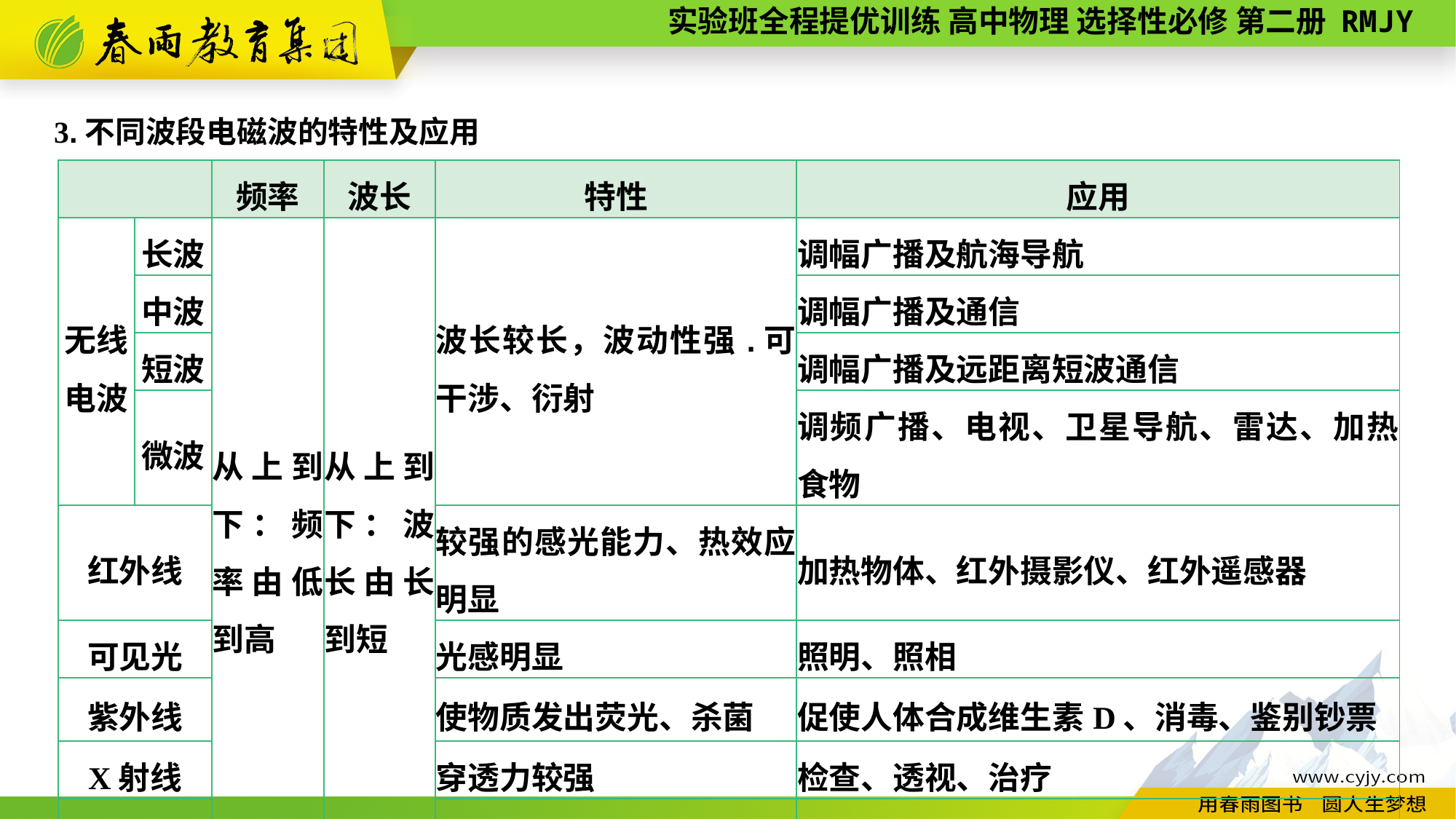

3.不同波段电磁波的特性及应用
|  |  | 频率 | 波长 | 特性 | 应用 |
| --- | --- | --- | --- | --- | --- |
| 无线 电波 | 长波 | 从上到下：频率由低到高 | 从上到下：波长由长到短 | 波长较长，波动性强.可干涉、衍射 | 调幅广播及航海导航 |
|  | 中波 |  |  |  | 调幅广播及通信 |
|  | 短波 |  |  |  | 调幅广播及远距离短波通信 |
|  | 微波 |  |  |  | 调频广播、电视、卫星导航、雷达、加热食物 |
| 红外线 |  |  |  | 较强的感光能力、热效应明显 | 加热物体、红外摄影仪、红外遥感器 |
| 可见光 |  |  |  | 光感明显 | 照明、照相 |
| 紫外线 |  |  |  | 使物质发出荧光、杀菌 | 促使人体合成维生素D、消毒、鉴别钞票 |
| X射线 |  |  |  | 穿透力较强 | 检查、透视、治疗 |
| γ射线 |  |  |  | 能量较高，穿透力很强 | 治疗癌症、探测金属内部的缺陷 |